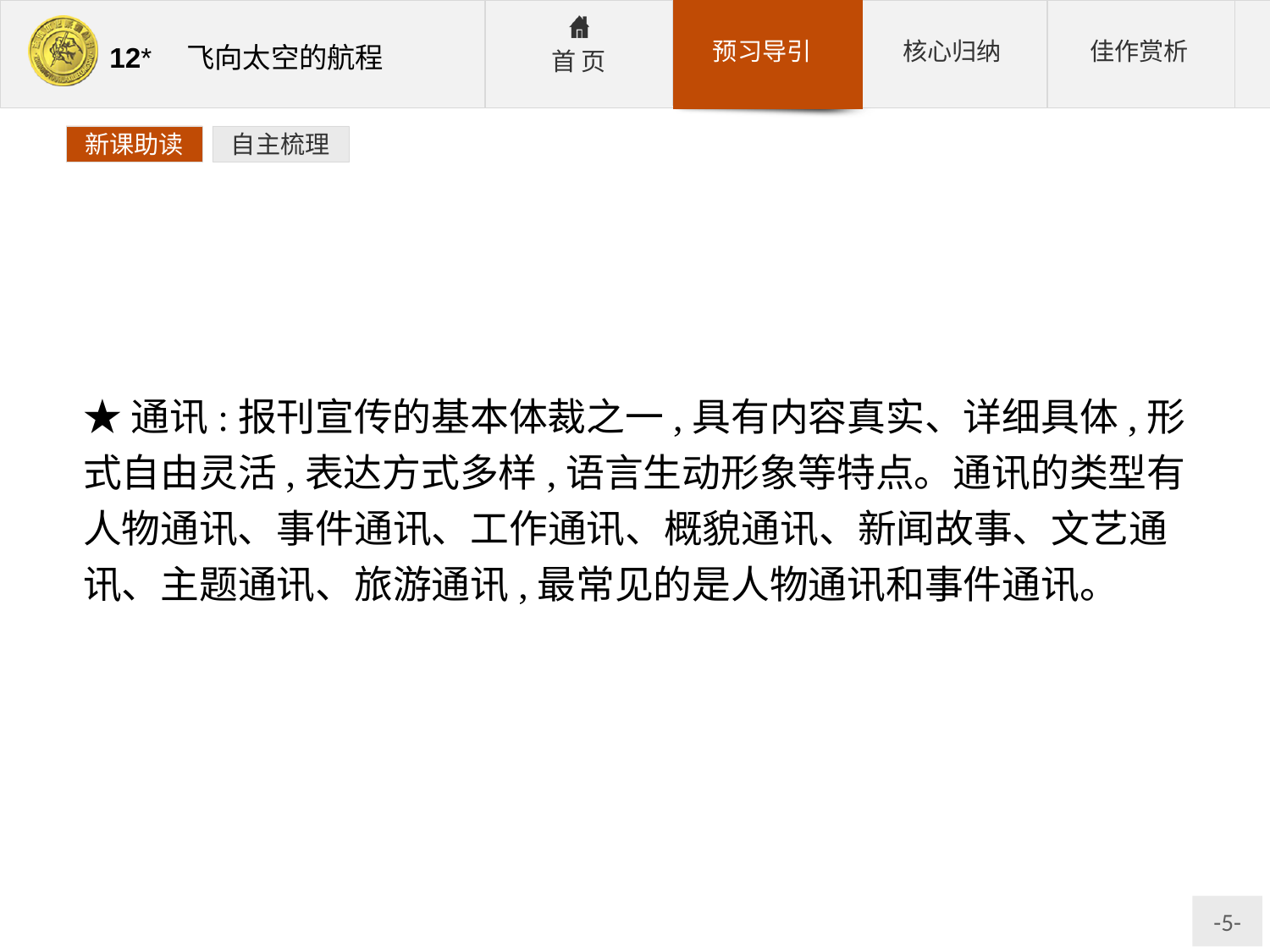

新课助读
自主梳理
★通讯:报刊宣传的基本体裁之一,具有内容真实、详细具体,形式自由灵活,表达方式多样,语言生动形象等特点。通讯的类型有人物通讯、事件通讯、工作通讯、概貌通讯、新闻故事、文艺通讯、主题通讯、旅游通讯,最常见的是人物通讯和事件通讯。